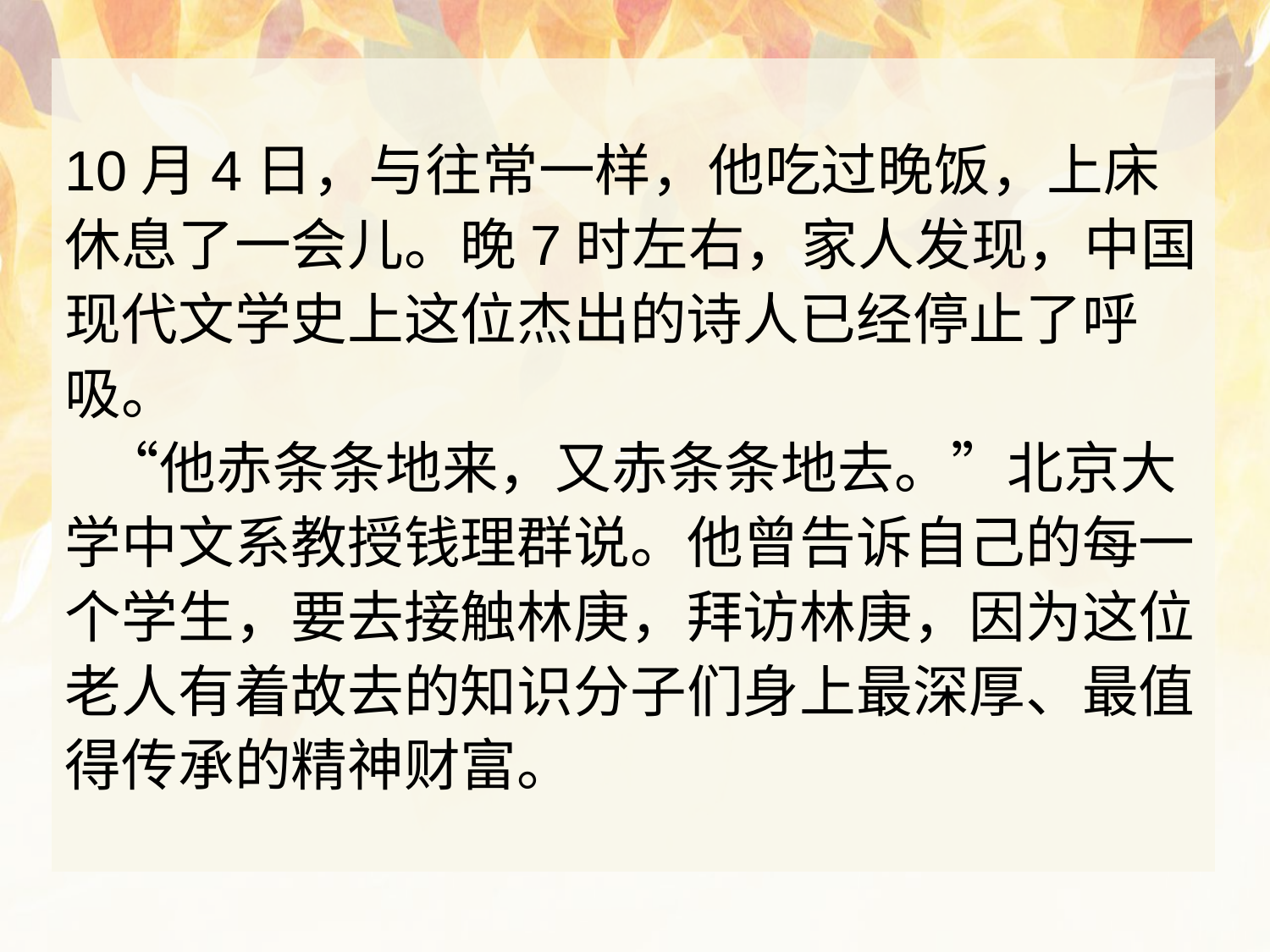

# 10月4日，与往常一样，他吃过晚饭，上床休息了一会儿。晚7时左右，家人发现，中国现代文学史上这位杰出的诗人已经停止了呼吸。 “他赤条条地来，又赤条条地去。”北京大学中文系教授钱理群说。他曾告诉自己的每一个学生，要去接触林庚，拜访林庚，因为这位老人有着故去的知识分子们身上最深厚、最值得传承的精神财富。